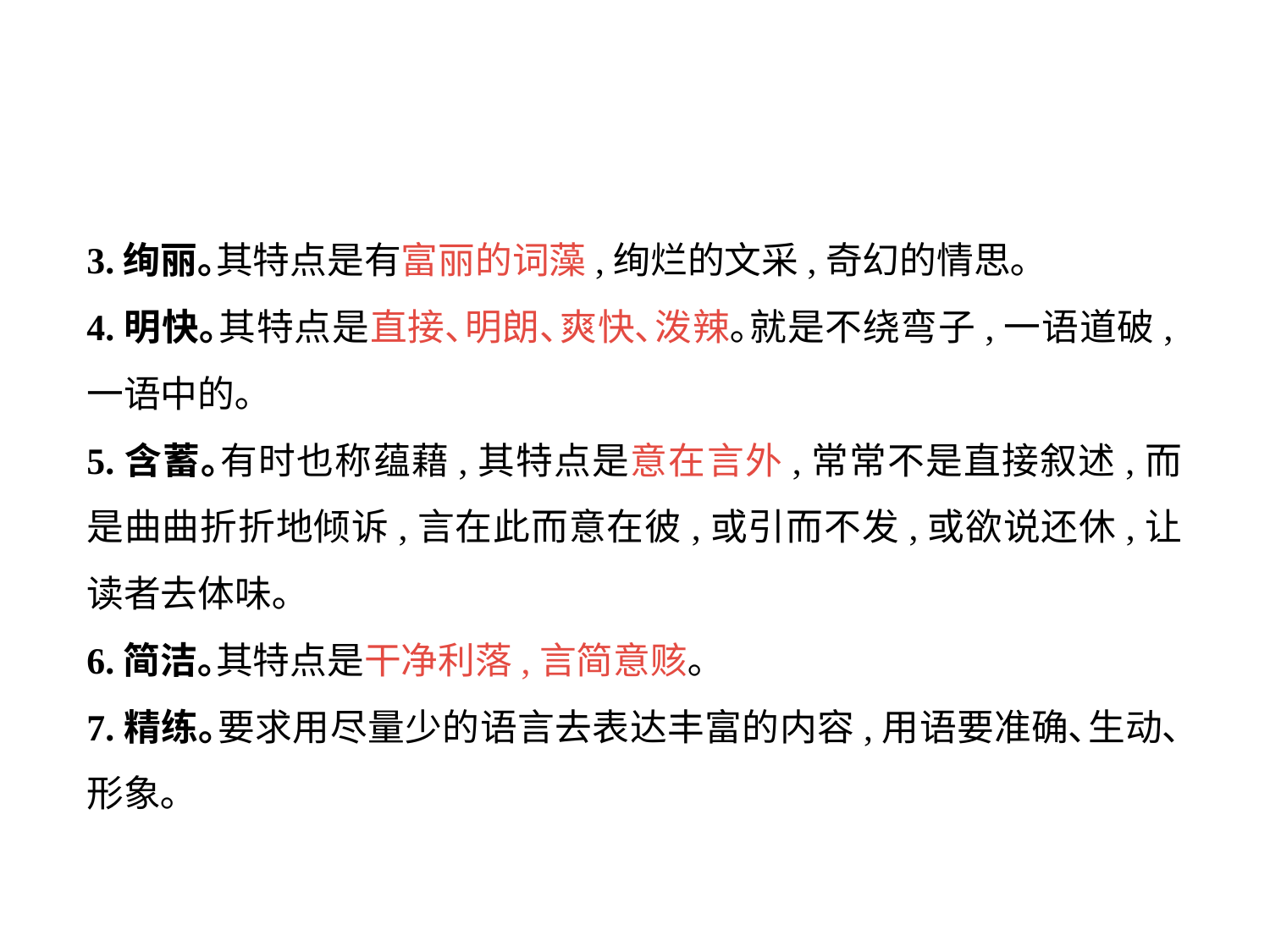

3.绚丽｡其特点是有富丽的词藻,绚烂的文采,奇幻的情思｡
4.明快｡其特点是直接､明朗､爽快､泼辣｡就是不绕弯子,一语道破,一语中的｡
5.含蓄｡有时也称蕴藉,其特点是意在言外,常常不是直接叙述,而是曲曲折折地倾诉,言在此而意在彼,或引而不发,或欲说还休,让读者去体味｡
6.简洁｡其特点是干净利落,言简意赅｡
7.精练｡要求用尽量少的语言去表达丰富的内容,用语要准确､生动､形象｡